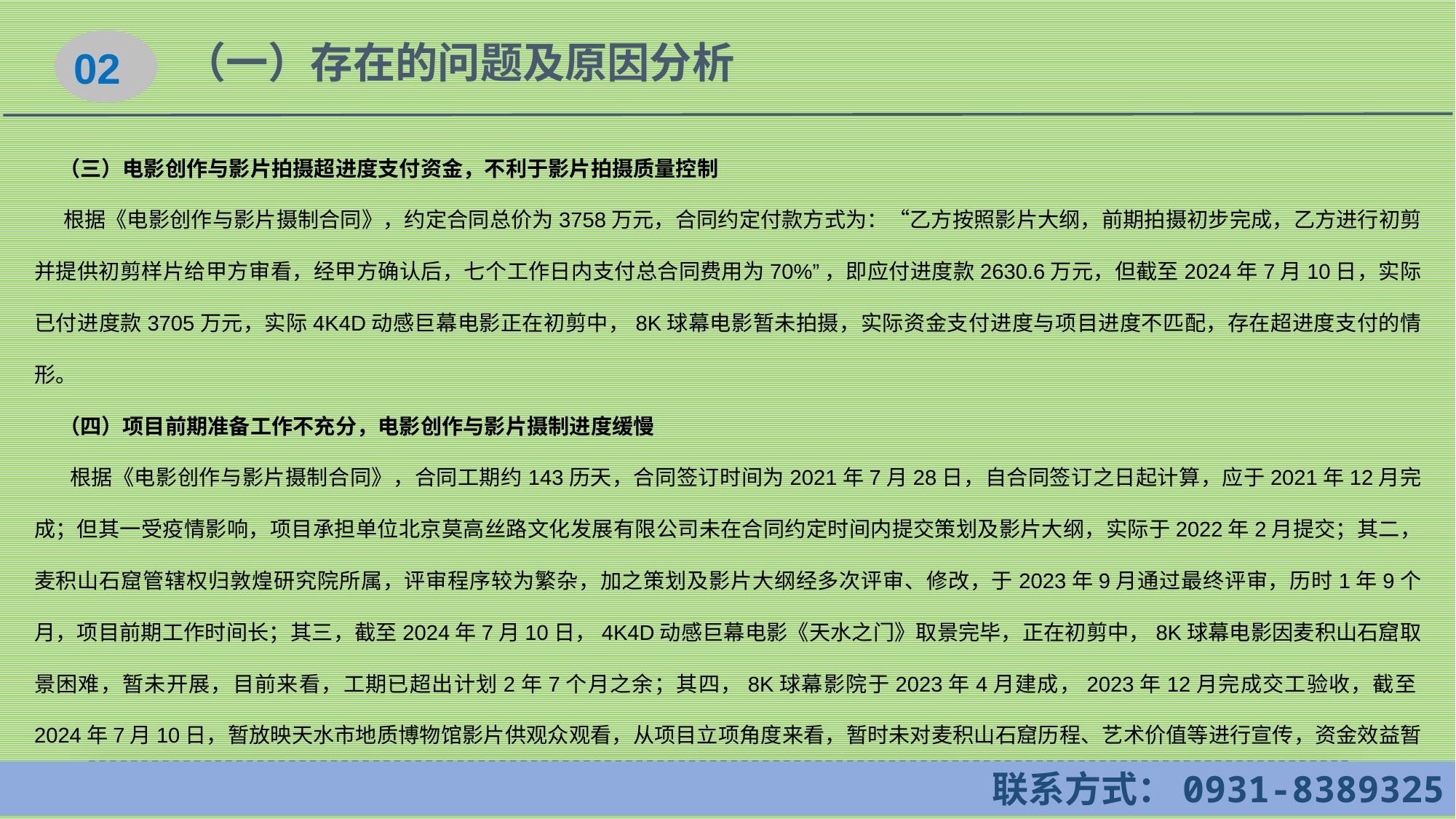

02
（一）存在的问题及原因分析
    （三）电影创作与影片拍摄超进度支付资金，不利于影片拍摄质量控制
     根据《电影创作与影片摄制合同》，约定合同总价为3758万元，合同约定付款方式为：“乙方按照影片大纲，前期拍摄初步完成，乙方进行初剪并提供初剪样片给甲方审看，经甲方确认后，七个工作日内支付总合同费用为70%”，即应付进度款2630.6万元，但截至2024年7月10日，实际已付进度款3705万元，实际4K4D动感巨幕电影正在初剪中，8K球幕电影暂未拍摄，实际资金支付进度与项目进度不匹配，存在超进度支付的情形。
    （四）项目前期准备工作不充分，电影创作与影片摄制进度缓慢
      根据《电影创作与影片摄制合同》，合同工期约143历天，合同签订时间为2021年7月28日，自合同签订之日起计算，应于2021年12月完成；但其一受疫情影响，项目承担单位北京莫高丝路文化发展有限公司未在合同约定时间内提交策划及影片大纲，实际于2022年2月提交；其二，麦积山石窟管辖权归敦煌研究院所属，评审程序较为繁杂，加之策划及影片大纲经多次评审、修改，于2023年9月通过最终评审，历时1年9个月，项目前期工作时间长；其三，截至2024年7月10日，4K4D动感巨幕电影《天水之门》取景完毕，正在初剪中，8K球幕电影因麦积山石窟取景困难，暂未开展，目前来看，工期已超出计划2年7个月之余；其四，8K球幕影院于2023年4月建成，2023年12月完成交工验收，截至2024年7月10日，暂放映天水市地质博物馆影片供观众观看，从项目立项角度来看，暂时未对麦积山石窟历程、艺术价值等进行宣传，资金效益暂时未发挥；经访谈，单位未制定项目前期计划，存在前期准备工作不充分的情况。
20
                                      联系方式：0931-8389325